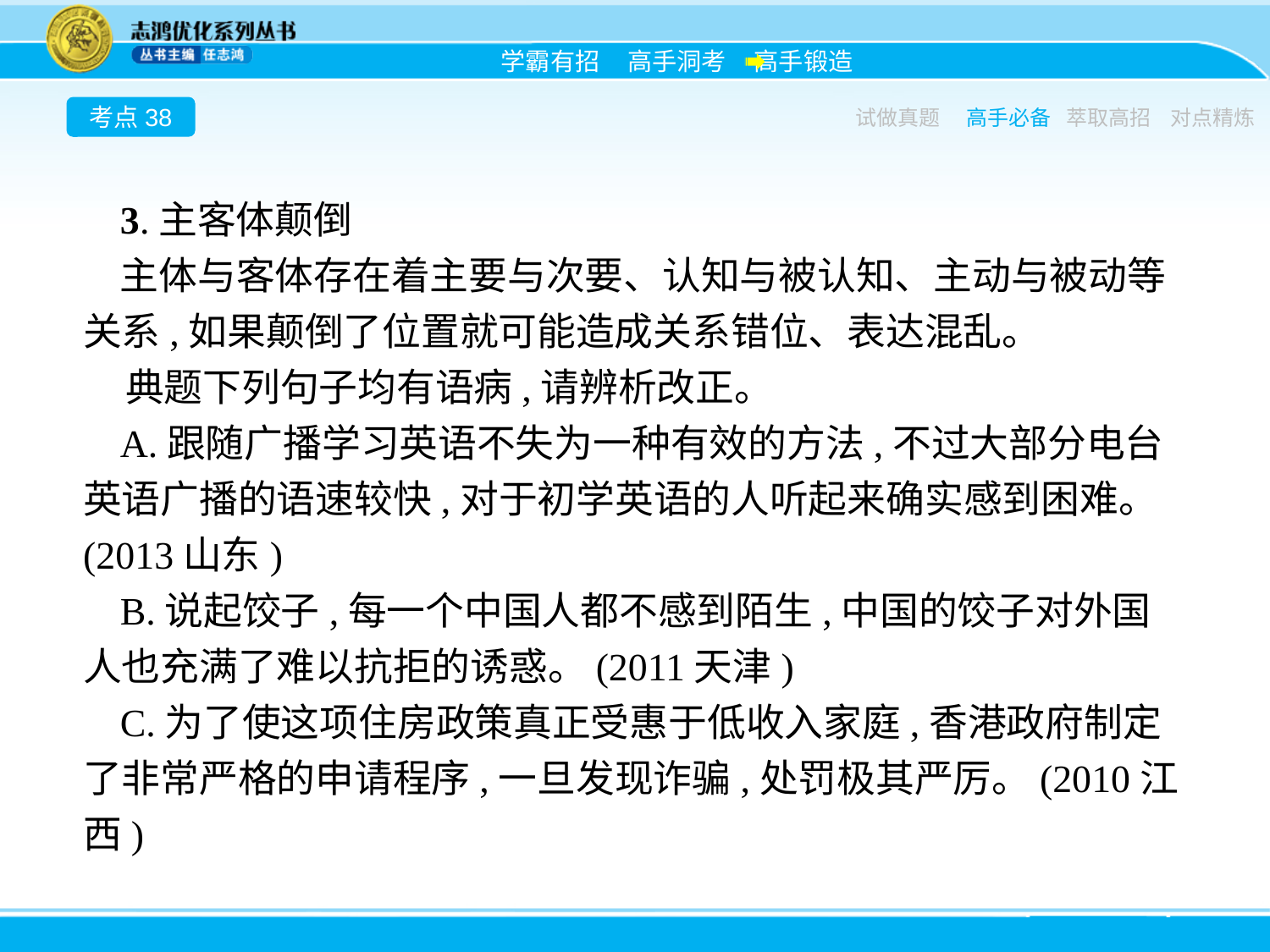

考点38
试做真题
高手必备
萃取高招
对点精炼
3.主客体颠倒
主体与客体存在着主要与次要、认知与被认知、主动与被动等关系,如果颠倒了位置就可能造成关系错位、表达混乱。
典题下列句子均有语病,请辨析改正。
A.跟随广播学习英语不失为一种有效的方法,不过大部分电台英语广播的语速较快,对于初学英语的人听起来确实感到困难。(2013山东)
B.说起饺子,每一个中国人都不感到陌生,中国的饺子对外国人也充满了难以抗拒的诱惑。(2011天津)
C.为了使这项住房政策真正受惠于低收入家庭,香港政府制定了非常严格的申请程序,一旦发现诈骗,处罚极其严厉。(2010江西)